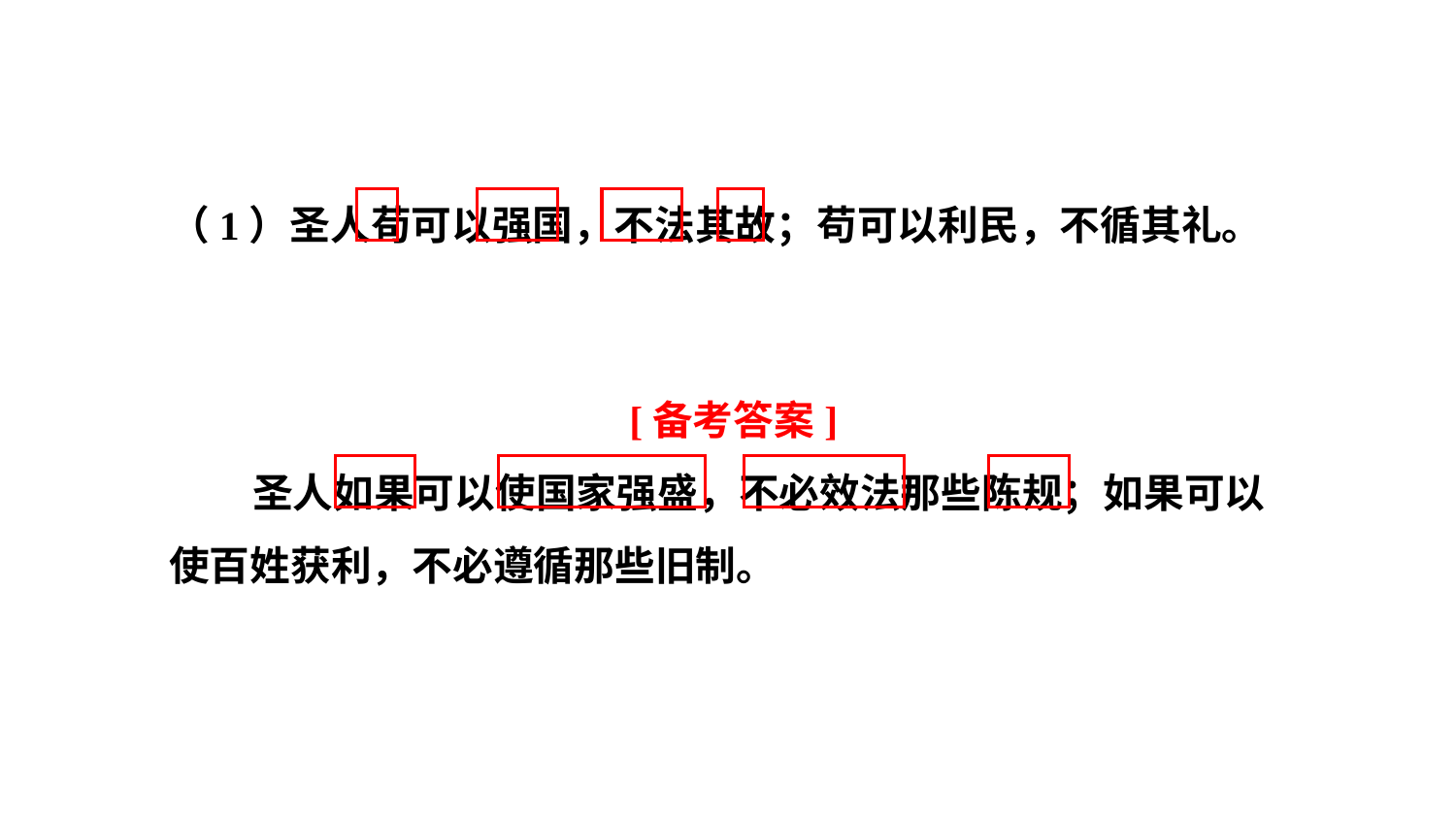

（1）圣人苟可以强国，不法其故；苟可以利民，不循其礼。

[备考答案]
        圣人如果可以使国家强盛，不必效法那些陈规；如果可以使百姓获利，不必遵循那些旧制。